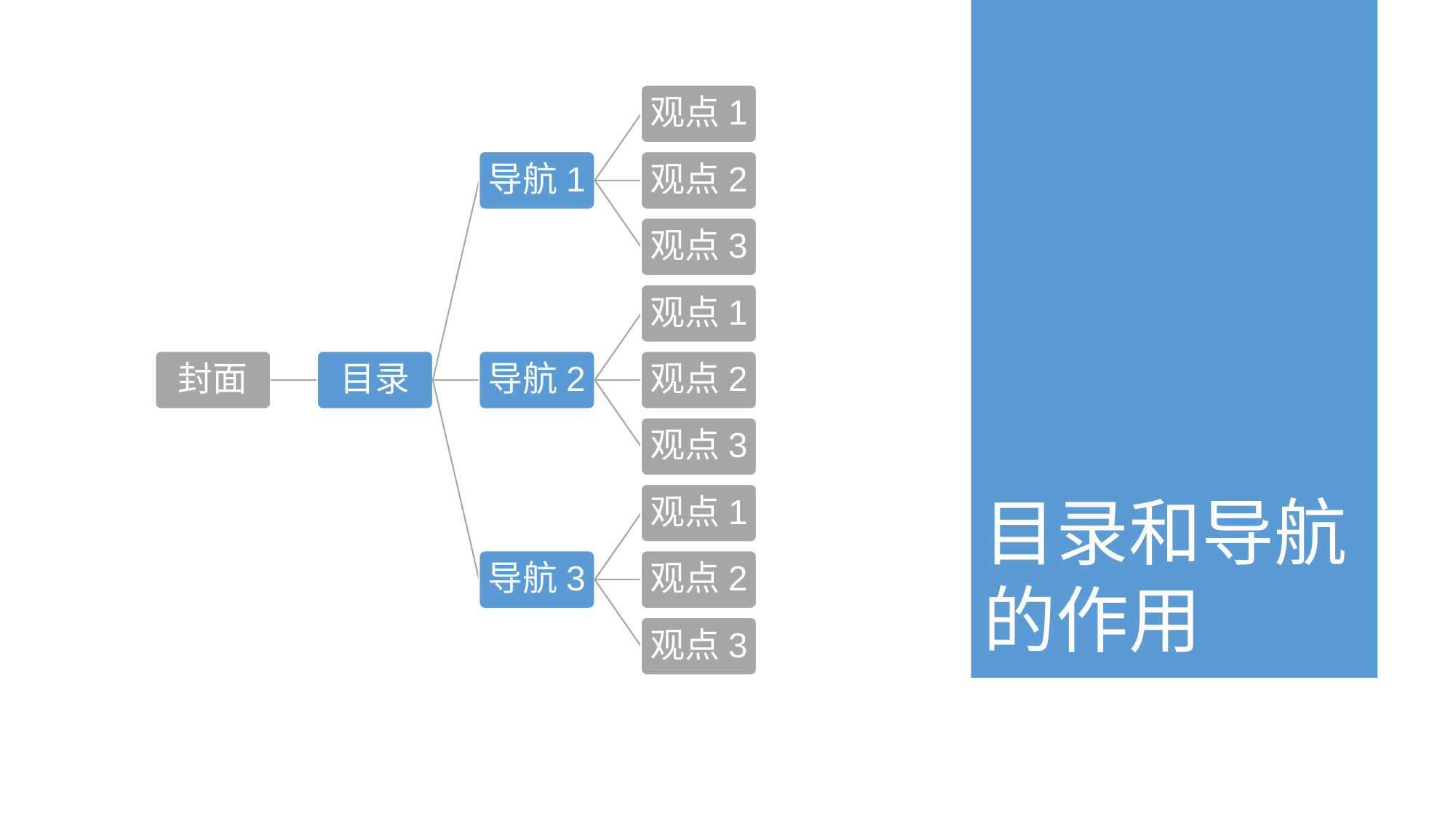

观点1

导航1
观点2

观点3

观点1

封面
目录
导航2
观点2

观点3

观点1

导航3
观点2

观点3
目录和导航
的作用